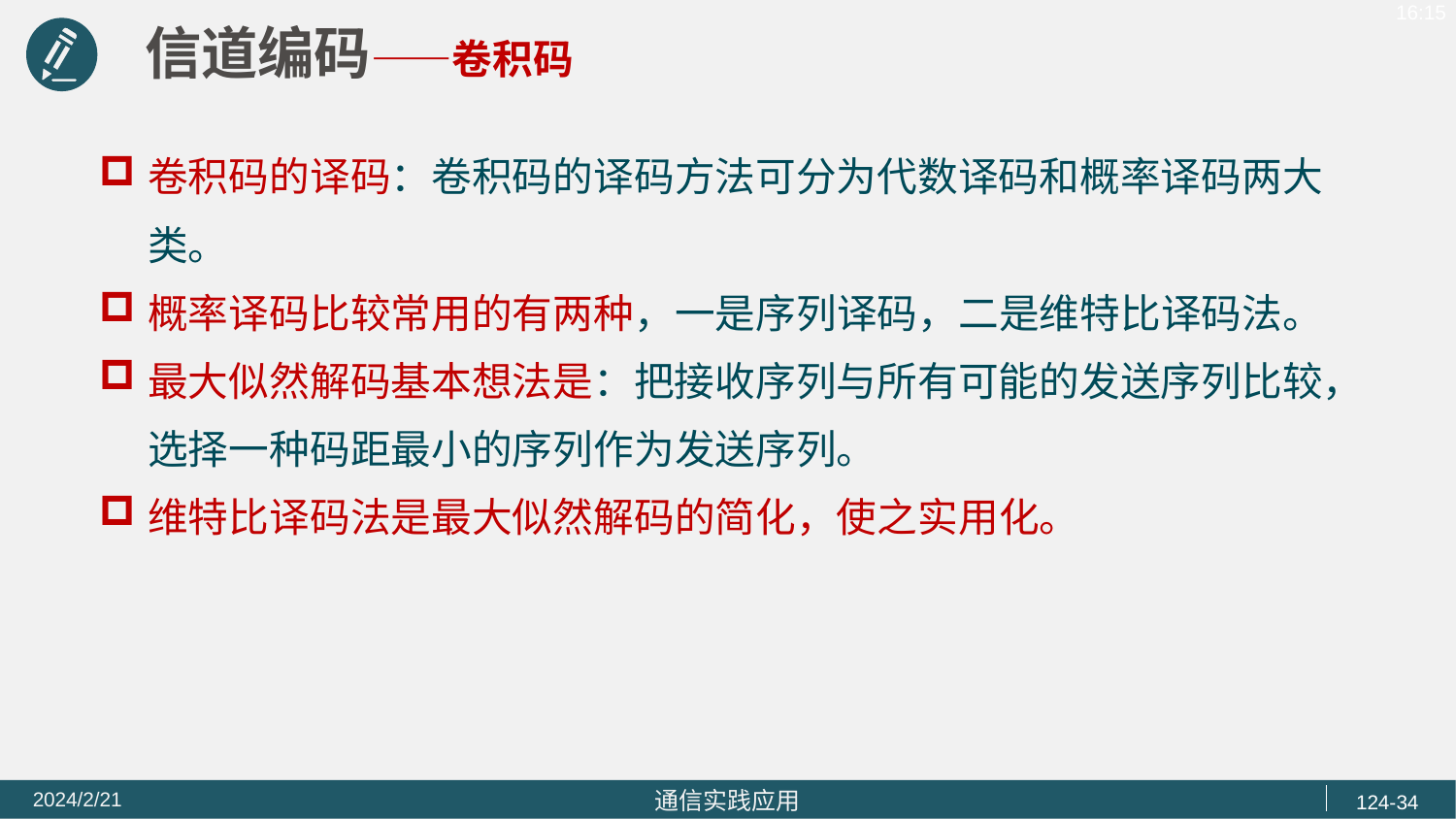

信道编码——卷积码

卷积码的译码：卷积码的译码方法可分为代数译码和概率译码两大类。
概率译码比较常用的有两种，一是序列译码，二是维特比译码法。
最大似然解码基本想法是：把接收序列与所有可能的发送序列比较，选择一种码距最小的序列作为发送序列。
维特比译码法是最大似然解码的简化，使之实用化。